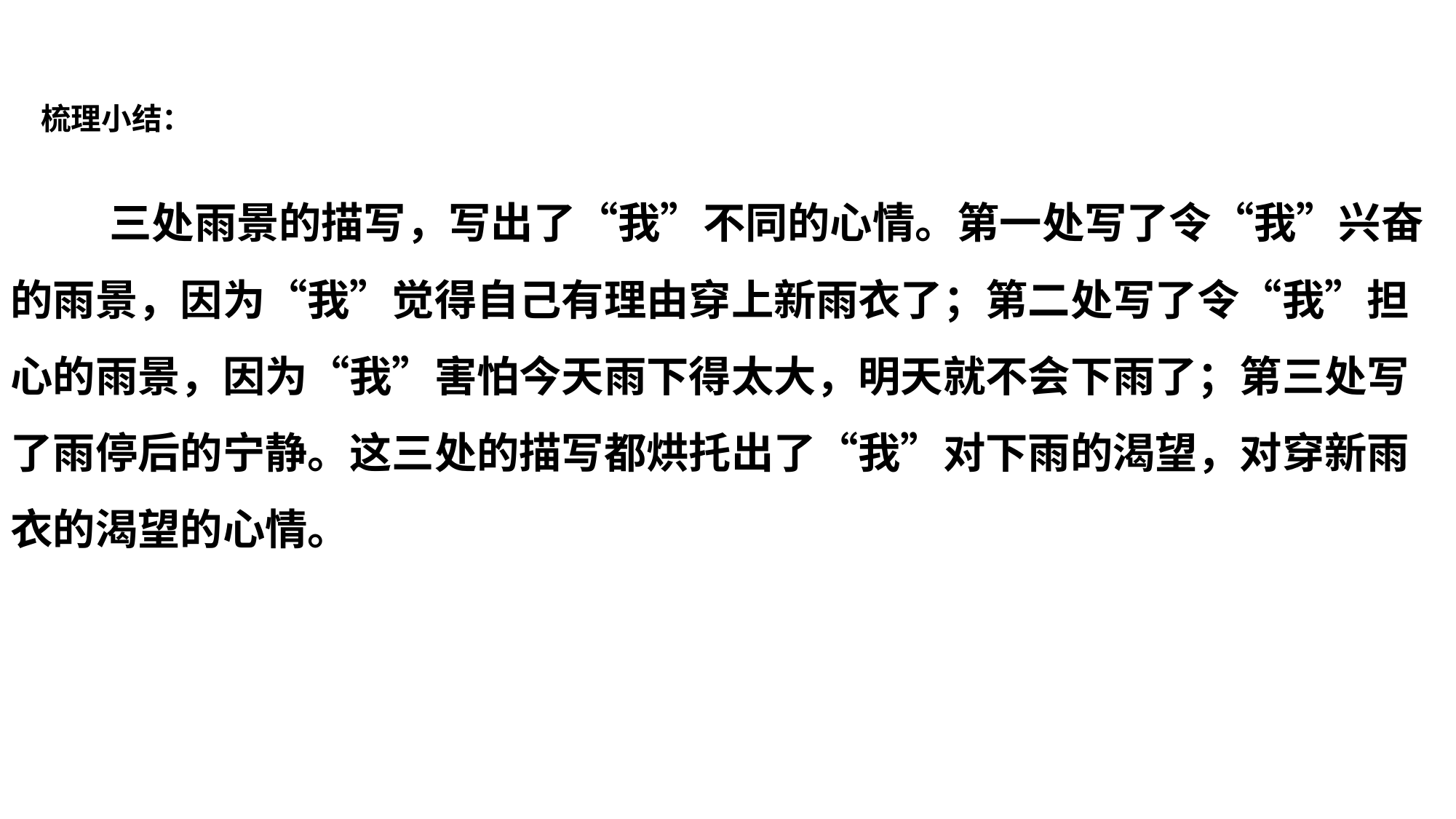

梳理小结：
        三处雨景的描写，写出了“我”不同的心情。第一处写了令“我”兴奋的雨景，因为“我”觉得自己有理由穿上新雨衣了；第二处写了令“我”担心的雨景，因为“我”害怕今天雨下得太大，明天就不会下雨了；第三处写了雨停后的宁静。这三处的描写都烘托出了“我”对下雨的渴望，对穿新雨衣的渴望的心情。